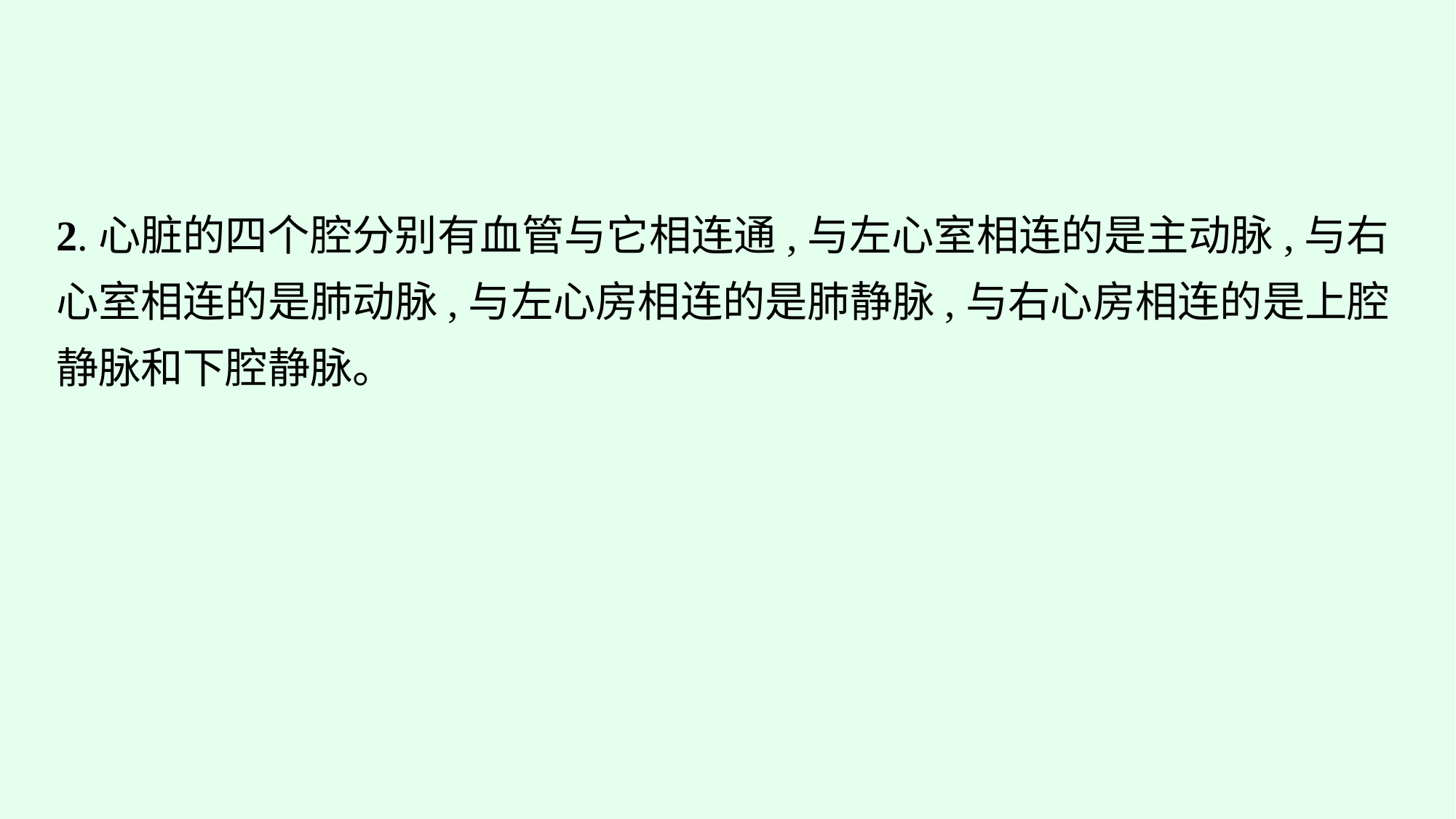

2.心脏的四个腔分别有血管与它相连通,与左心室相连的是主动脉,与右心室相连的是肺动脉,与左心房相连的是肺静脉,与右心房相连的是上腔静脉和下腔静脉。